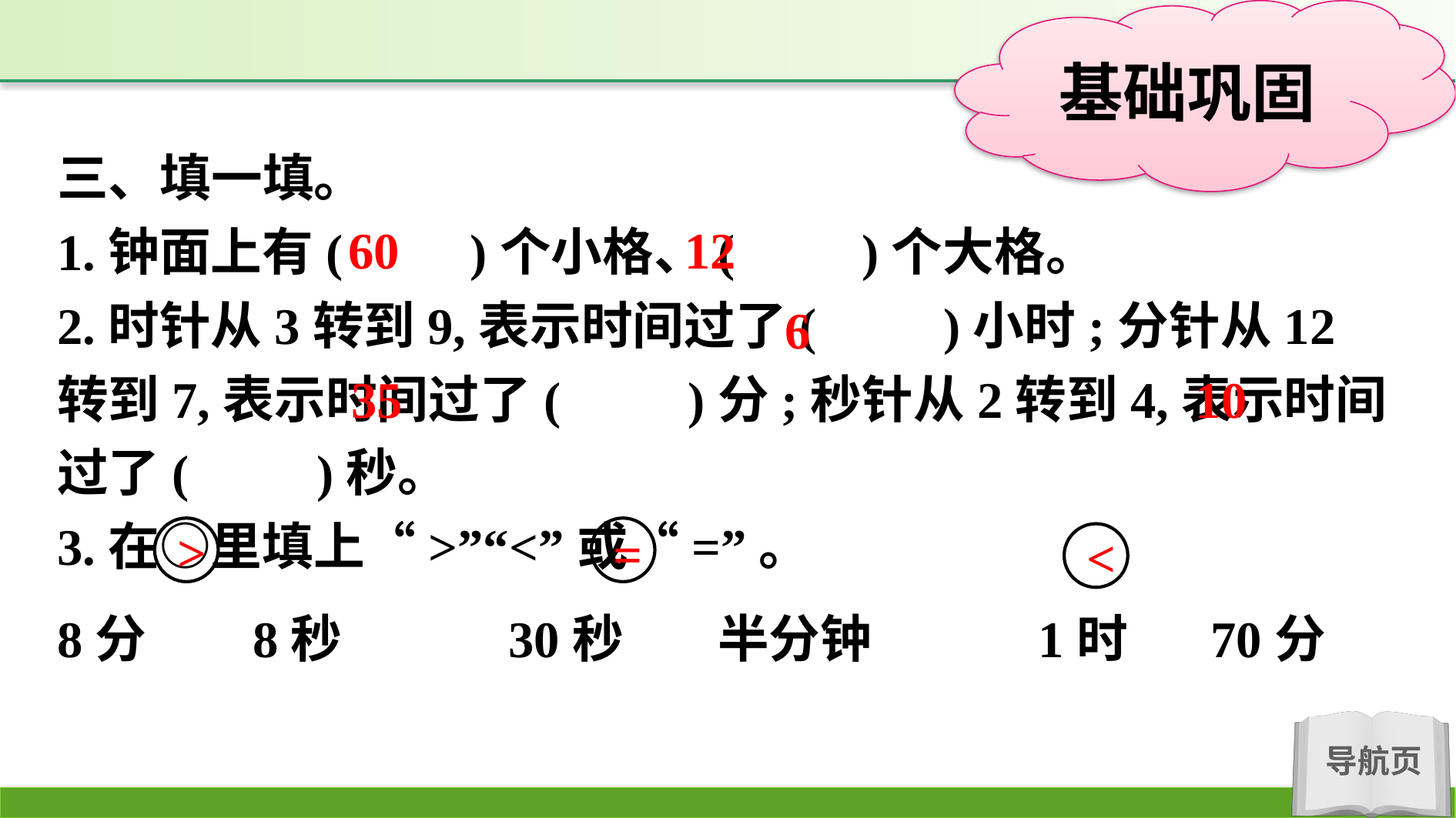

三、填一填。
1.钟面上有(　　)个小格、(　　)个大格。
2.时针从3转到9,表示时间过了(　　)小时;分针从12转到7,表示时间过了(　　)分;秒针从2转到4,表示时间过了(　　)秒。
3.在○里填上“>”“<”或“=”。
8分        8秒　　　30秒        半分钟　　　1时      70分
60
12
6
10
35
>
=
<